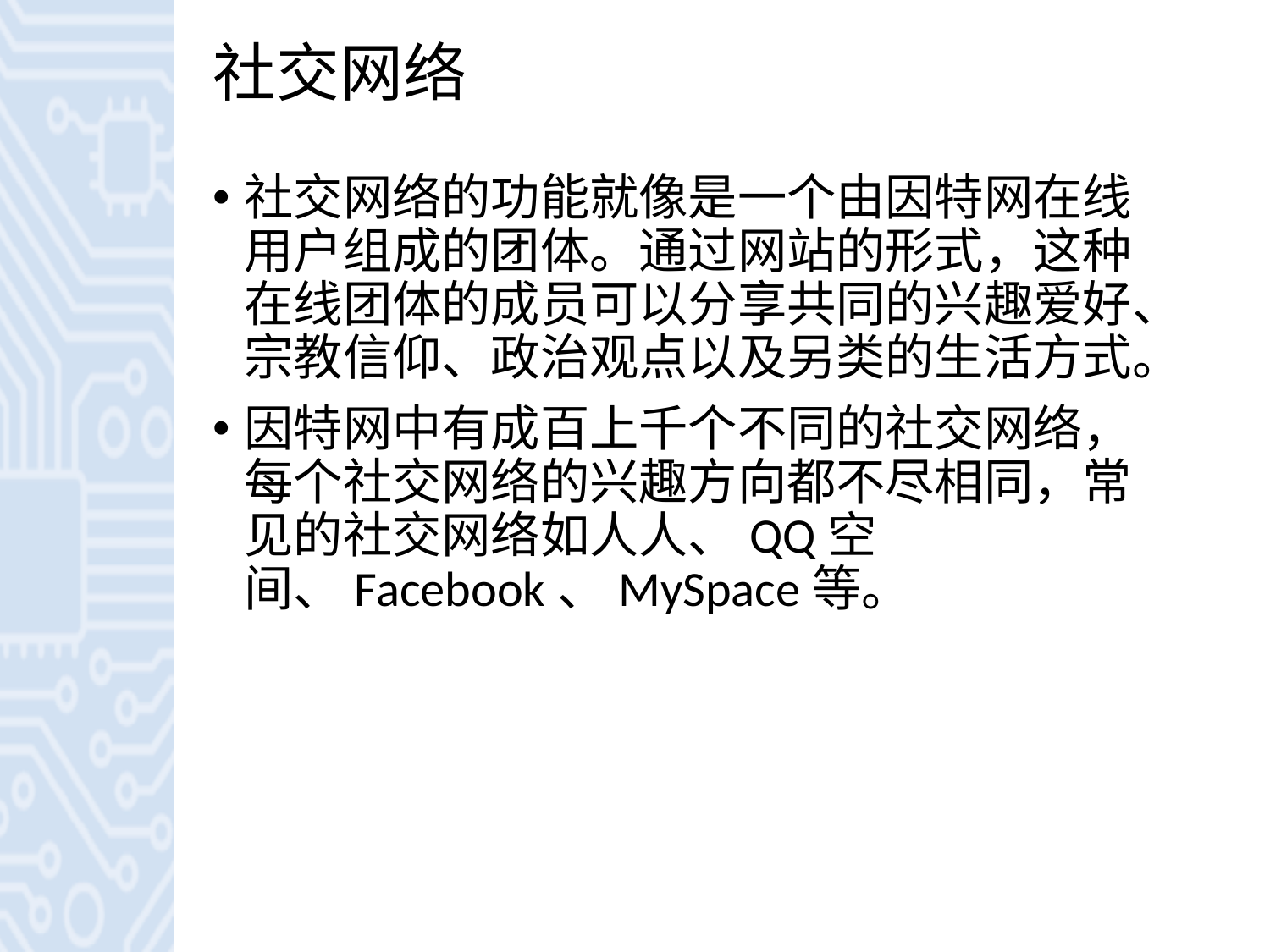

# 社交网络
社交网络的功能就像是一个由因特网在线用户组成的团体。通过网站的形式，这种在线团体的成员可以分享共同的兴趣爱好、宗教信仰、政治观点以及另类的生活方式。
因特网中有成百上千个不同的社交网络，每个社交网络的兴趣方向都不尽相同，常见的社交网络如人人、QQ空间、Facebook、MySpace等。